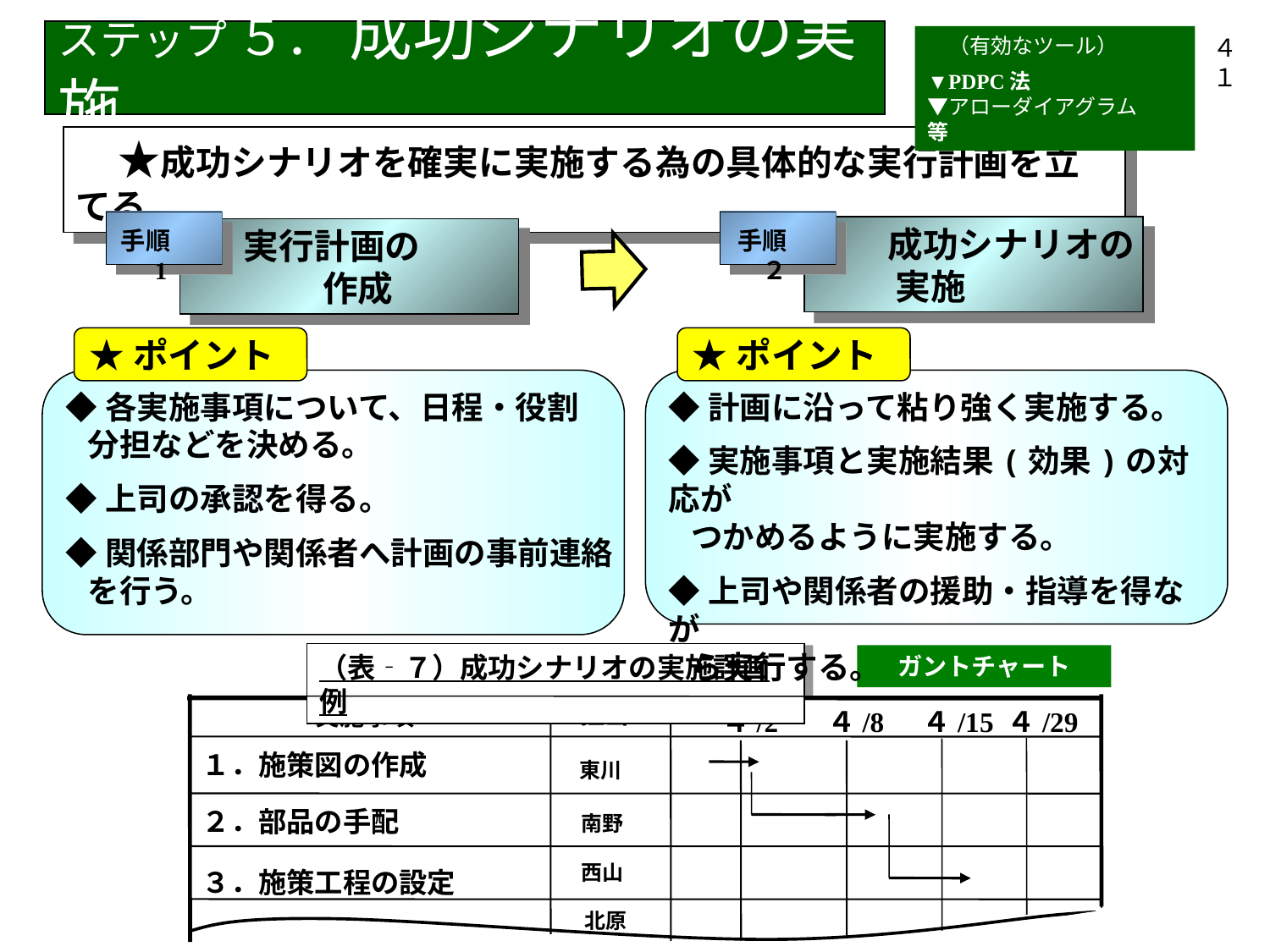

ステップ ５． 成功シナリオの実施
　（有効なツール）
▼PDPC法　
▼アローダイアグラム　　等
４１
　★成功シナリオを確実に実施する為の具体的な実行計画を立てる

手順　1
　  実行計画の
　   　　作成
★ポイント

◆各実施事項について、日程・役割
  分担などを決める。
◆上司の承認を得る。
◆関係部門や関係者へ計画の事前連絡
  を行う。

手順　２
　　成功シナリオの
　　 実施

★ポイント

◆計画に沿って粘り強く実施する。
◆実施事項と実施結果(効果)の対応が
  つかめるように実施する。
◆上司や関係者の援助・指導を得なが
  ら実行する。
（表‐７）成功シナリオの実施計画例

ガントチャート
　担当
実施事項

４/2
４/8
４/15
４/29

１．施策図の作成
東川

２．部品の手配
南野

西山
３．施策工程の設定

北原